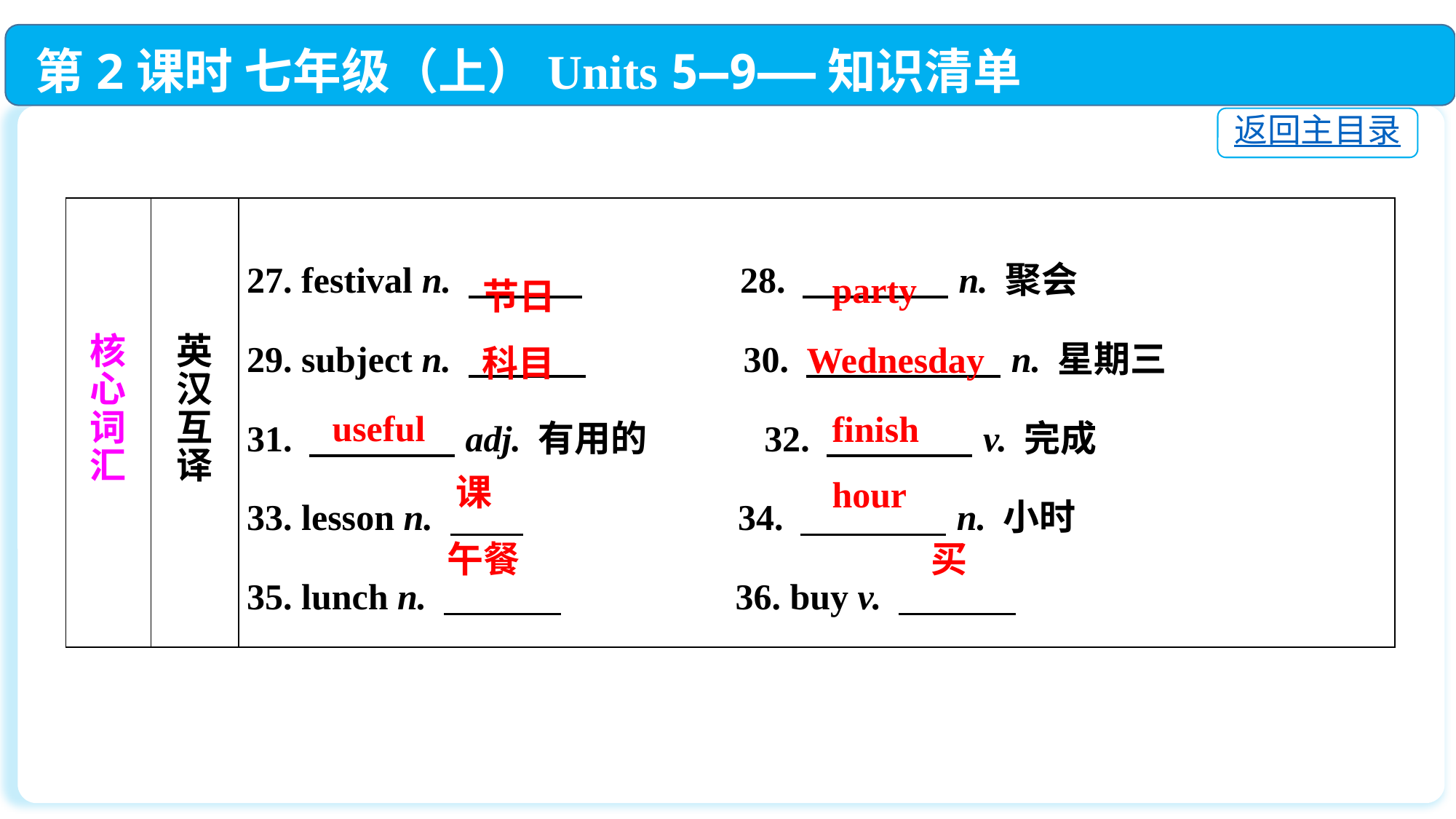

第2课时 七年级（上）Units 5—9——知识清单

返回主目录
| 核 心 词 汇 | 英 汉 互 译 | 27. festival n. 　　  28. 　　　　n. 聚会  29. subject n. 　　　  30. 　 　 　　n. 星期三  31. 　　　　adj. 有用的  32. 　　　　v. 完成  33. lesson n. 　　 34. 　　　　n. 小时  35. lunch n. 　　　  36. buy v. |
| --- | --- | --- |
party
 节日
Wednesday
 科目
useful
finish
 课
hour
 午餐
 买